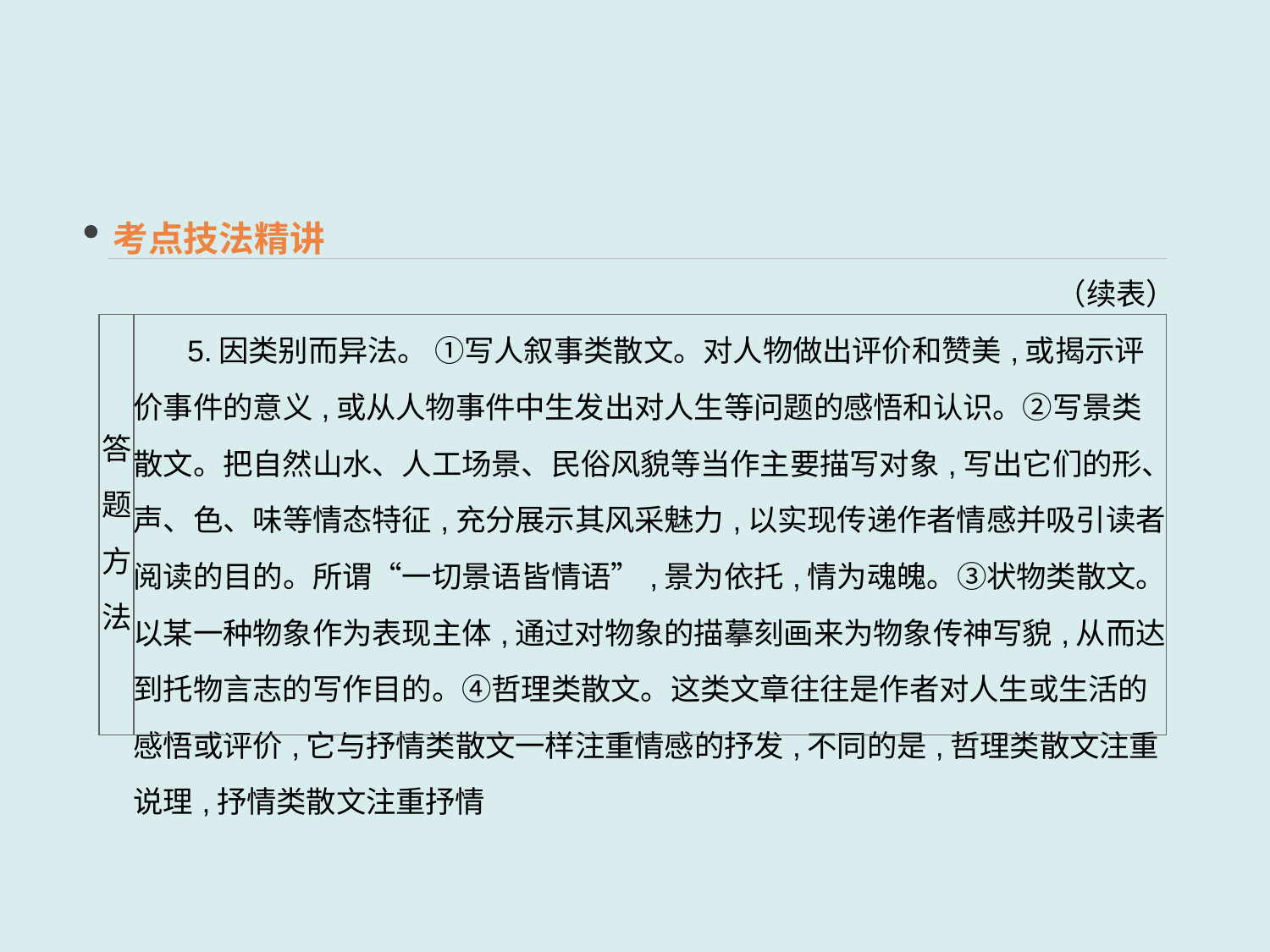

考点技法精讲

（续表）
| 答题 方法 | 5.因类别而异法。 ①写人叙事类散文。对人物做出评价和赞美,或揭示评价事件的意义,或从人物事件中生发出对人生等问题的感悟和认识。②写景类散文。把自然山水、人工场景、民俗风貌等当作主要描写对象,写出它们的形、声、色、味等情态特征,充分展示其风采魅力,以实现传递作者情感并吸引读者阅读的目的。所谓“一切景语皆情语”,景为依托,情为魂魄。③状物类散文。以某一种物象作为表现主体,通过对物象的描摹刻画来为物象传神写貌,从而达到托物言志的写作目的。④哲理类散文。这类文章往往是作者对人生或生活的感悟或评价,它与抒情类散文一样注重情感的抒发,不同的是,哲理类散文注重说理,抒情类散文注重抒情 |
| --- | --- |